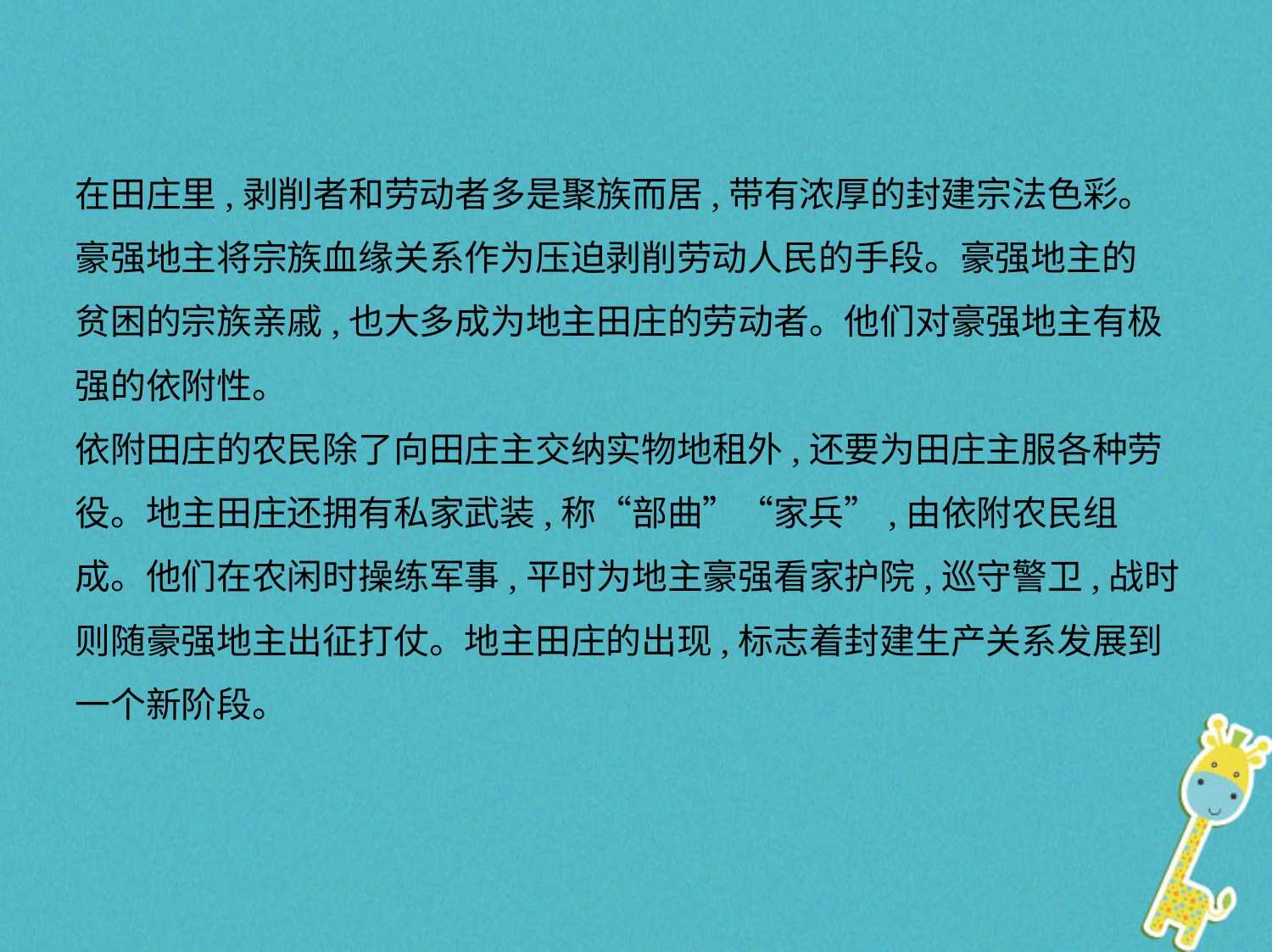

在田庄里,剥削者和劳动者多是聚族而居,带有浓厚的封建宗法色彩。
豪强地主将宗族血缘关系作为压迫剥削劳动人民的手段。豪强地主的
贫困的宗族亲戚,也大多成为地主田庄的劳动者。他们对豪强地主有极
强的依附性。
依附田庄的农民除了向田庄主交纳实物地租外,还要为田庄主服各种劳
役。地主田庄还拥有私家武装,称“部曲”“家兵”,由依附农民组
成。他们在农闲时操练军事,平时为地主豪强看家护院,巡守警卫,战时
则随豪强地主出征打仗。地主田庄的出现,标志着封建生产关系发展到
一个新阶段。